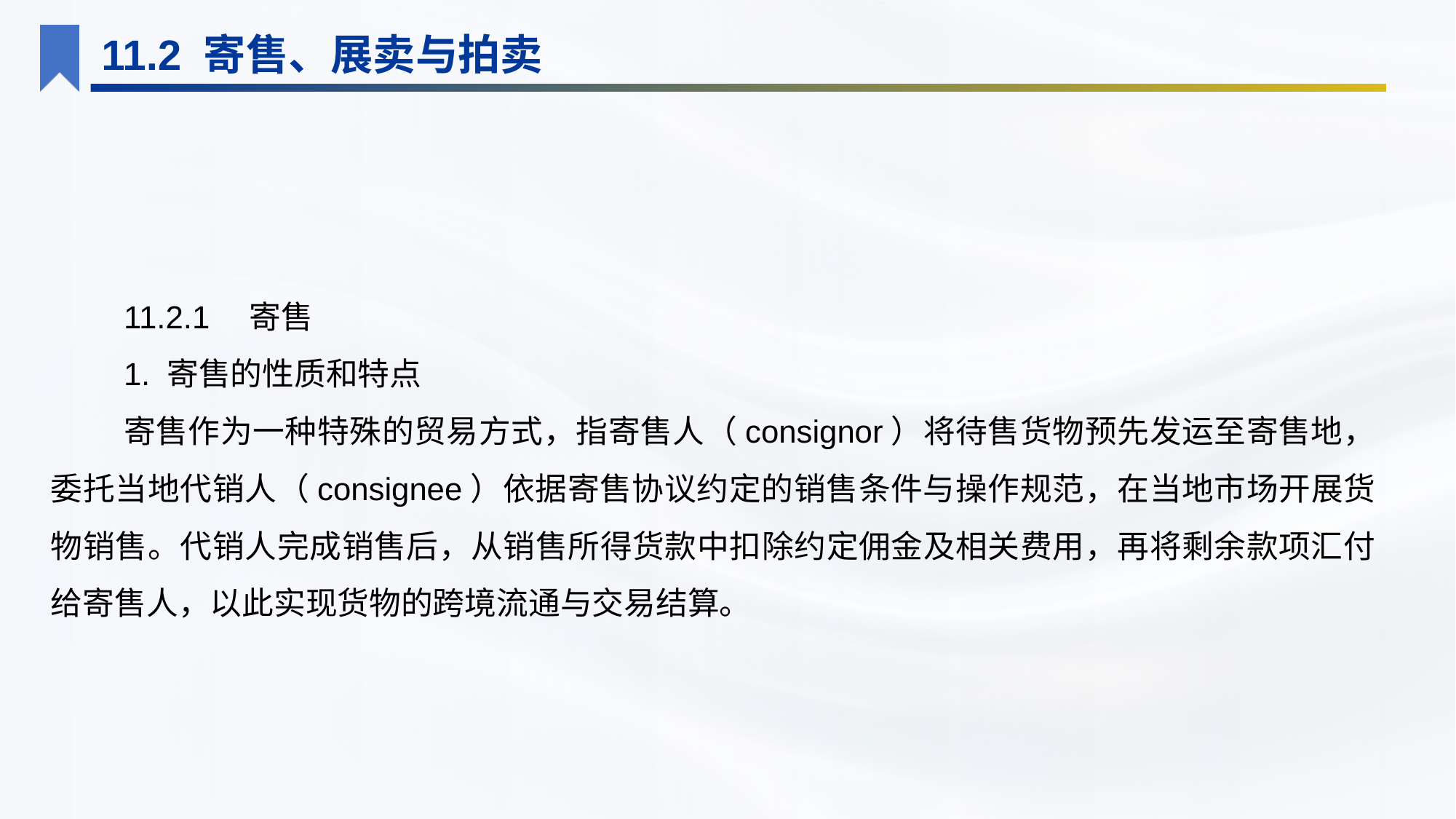

11.2 寄售、展卖与拍卖
11.2.1　寄售
1. 寄售的性质和特点
寄售作为一种特殊的贸易方式，指寄售人（consignor）将待售货物预先发运至寄售地，委托当地代销人（consignee）依据寄售协议约定的销售条件与操作规范，在当地市场开展货物销售。代销人完成销售后，从销售所得货款中扣除约定佣金及相关费用，再将剩余款项汇付给寄售人，以此实现货物的跨境流通与交易结算。